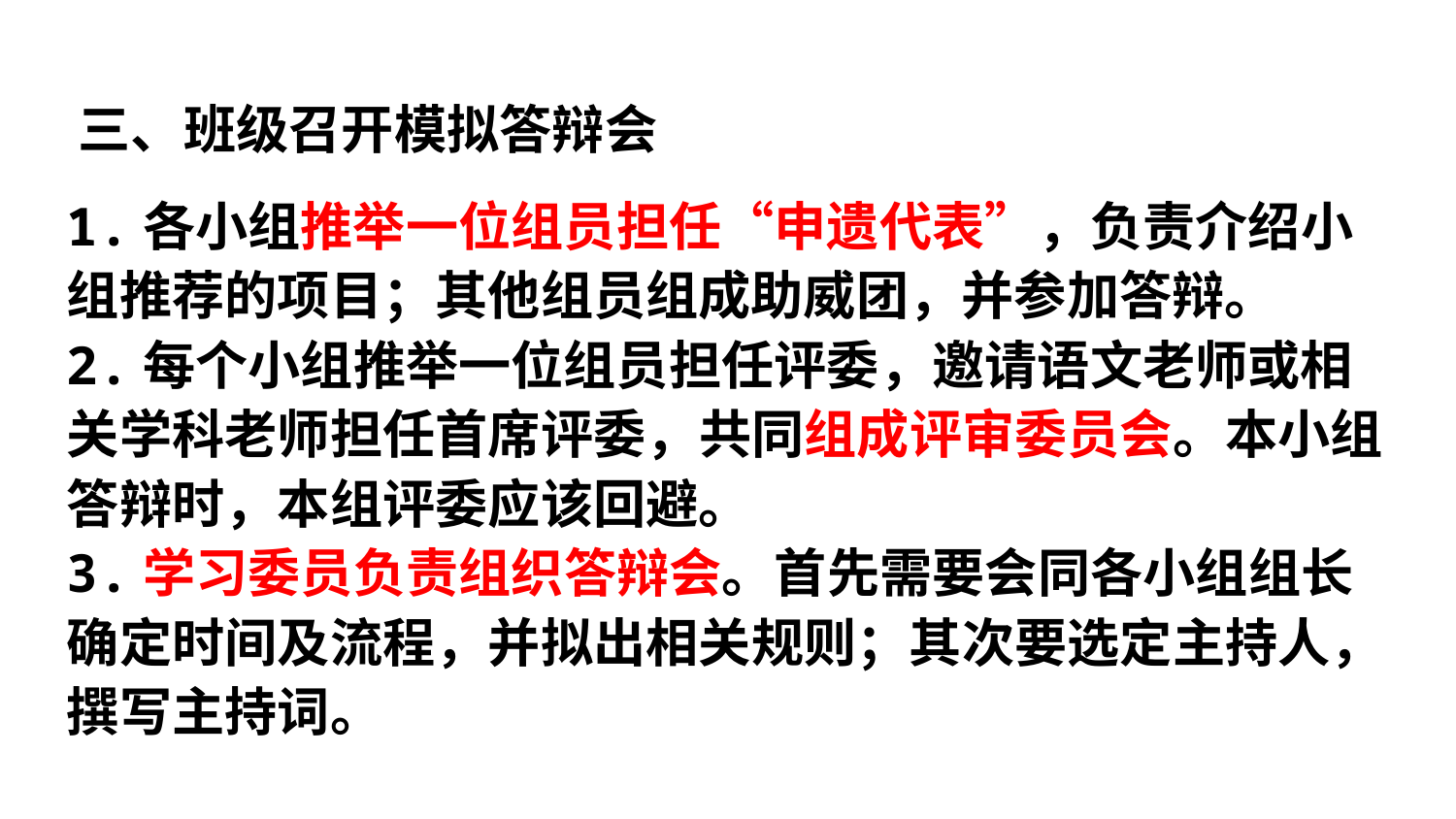

三、班级召开模拟答辩会
1.各小组推举一位组员担任“申遗代表”，负责介绍小组推荐的项目；其他组员组成助威团，并参加答辩。
2.每个小组推举一位组员担任评委，邀请语文老师或相关学科老师担任首席评委，共同组成评审委员会。本小组答辩时，本组评委应该回避。
3.学习委员负责组织答辩会。首先需要会同各小组组长确定时间及流程，并拟出相关规则；其次要选定主持人，撰写主持词。